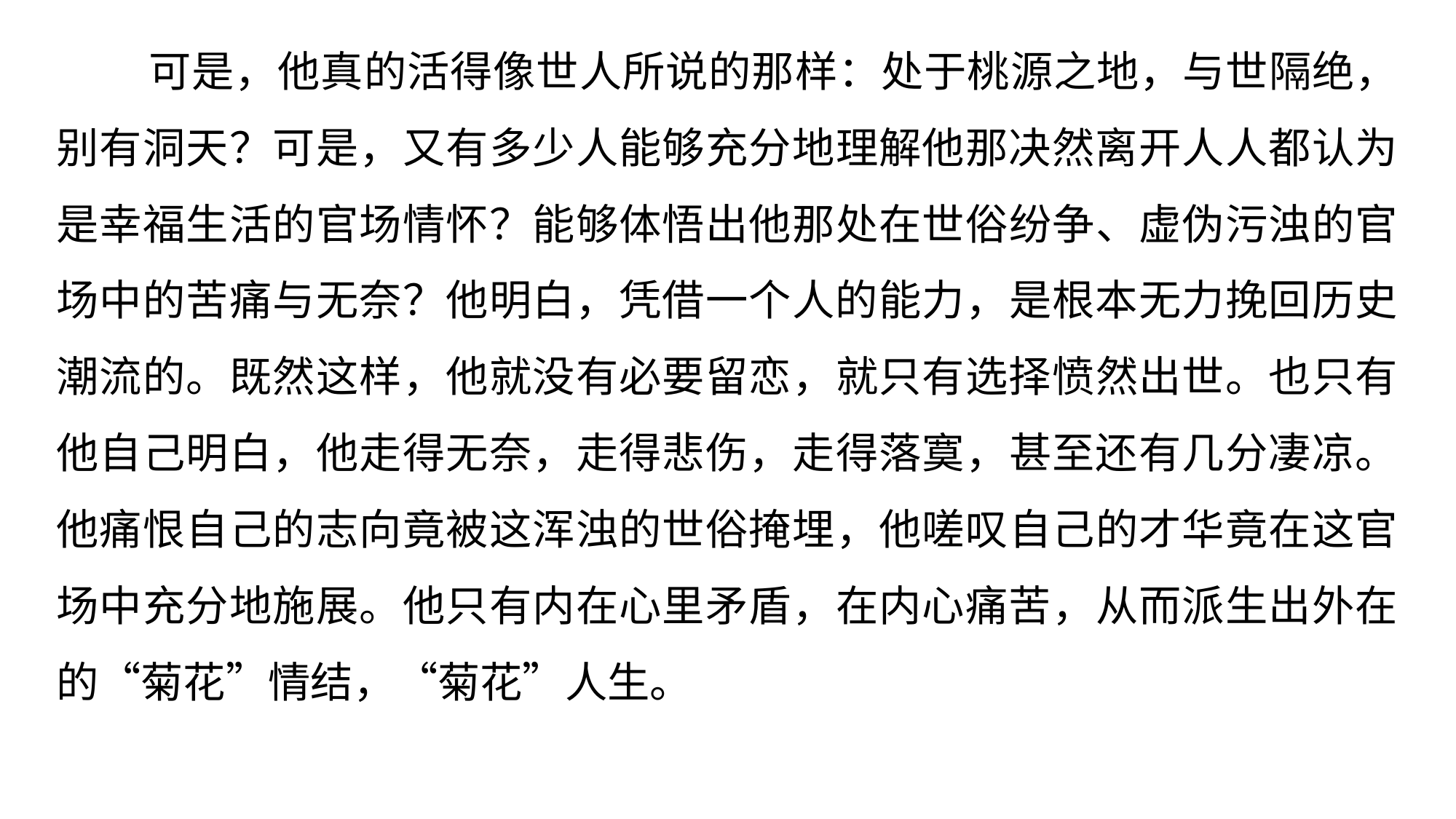

可是，他真的活得像世人所说的那样：处于桃源之地，与世隔绝，别有洞天？可是，又有多少人能够充分地理解他那决然离开人人都认为是幸福生活的官场情怀？能够体悟出他那处在世俗纷争、虚伪污浊的官场中的苦痛与无奈？他明白，凭借一个人的能力，是根本无力挽回历史潮流的。既然这样，他就没有必要留恋，就只有选择愤然出世。也只有他自己明白，他走得无奈，走得悲伤，走得落寞，甚至还有几分凄凉。他痛恨自己的志向竟被这浑浊的世俗掩埋，他嗟叹自己的才华竟在这官场中充分地施展。他只有内在心里矛盾，在内心痛苦，从而派生出外在的“菊花”情结，“菊花”人生。